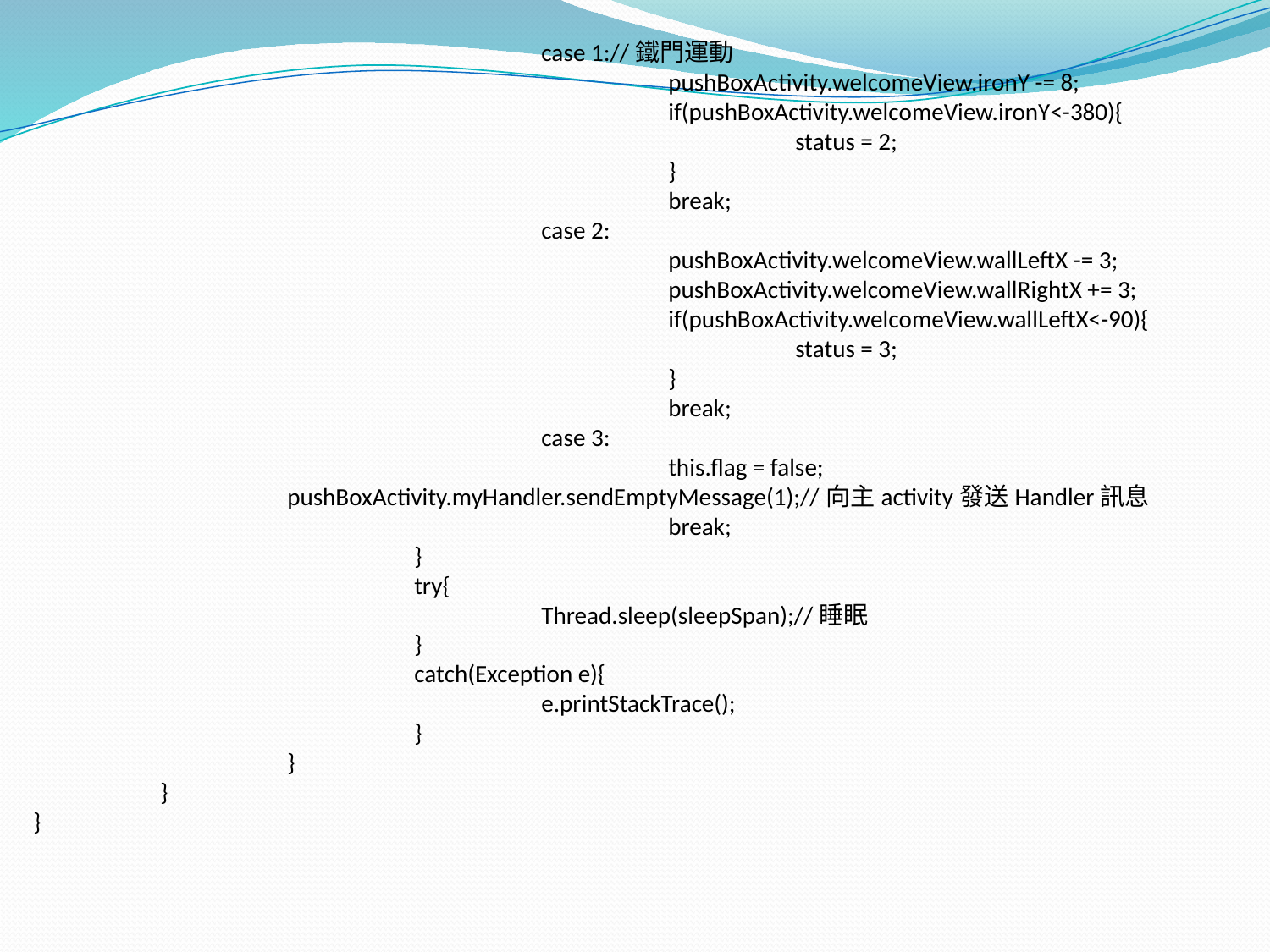

case 1://鐵門運動
					pushBoxActivity.welcomeView.ironY -= 8;
					if(pushBoxActivity.welcomeView.ironY<-380){
						status = 2;
					}
					break;
				case 2:
					pushBoxActivity.welcomeView.wallLeftX -= 3;
					pushBoxActivity.welcomeView.wallRightX += 3;
					if(pushBoxActivity.welcomeView.wallLeftX<-90){
						status = 3;
					}
					break;
				case 3:
					this.flag = false;
		pushBoxActivity.myHandler.sendEmptyMessage(1);//向主activity發送Handler訊息
					break;
			}
			try{
				Thread.sleep(sleepSpan);//睡眠
			}
			catch(Exception e){
				e.printStackTrace();
			}
		}
	}
}